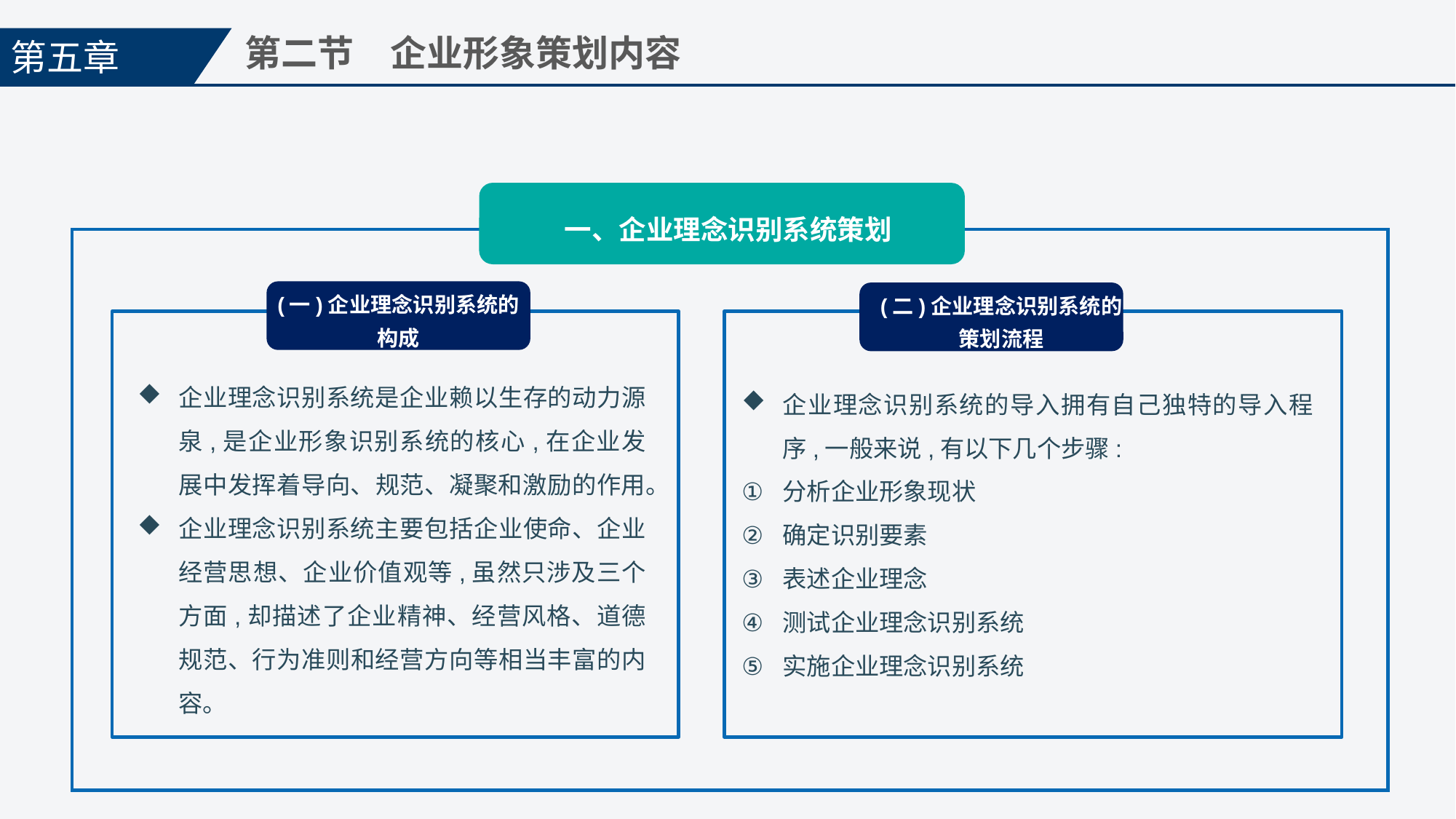

第五章
第二节　企业形象策划内容

一、企业理念识别系统策划

(一)企业理念识别系统的
构成
(二)企业理念识别系统的
策划流程

企业理念识别系统的导入拥有自己独特的导入程序,一般来说,有以下几个步骤:
分析企业形象现状
确定识别要素
表述企业理念
测试企业理念识别系统
实施企业理念识别系统

企业理念识别系统是企业赖以生存的动力源泉,是企业形象识别系统的核心,在企业发展中发挥着导向、规范、凝聚和激励的作用。
企业理念识别系统主要包括企业使命、企业经营思想、企业价值观等,虽然只涉及三个方面,却描述了企业精神、经营风格、道德规范、行为准则和经营方向等相当丰富的内容。